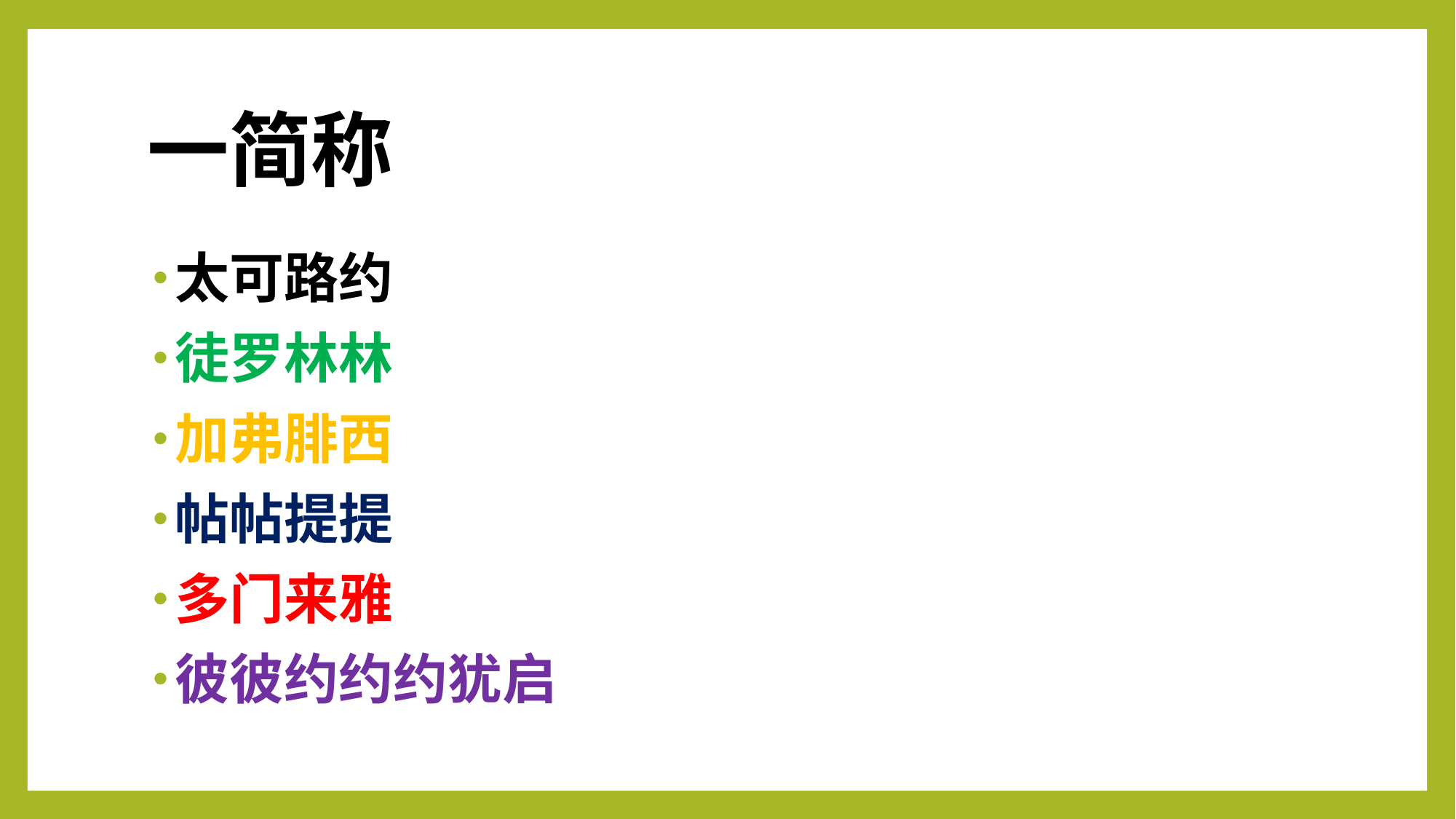

# 一简称
太可路约
徒罗林林
加弗腓西
帖帖提提
多门来雅
彼彼约约约犹启